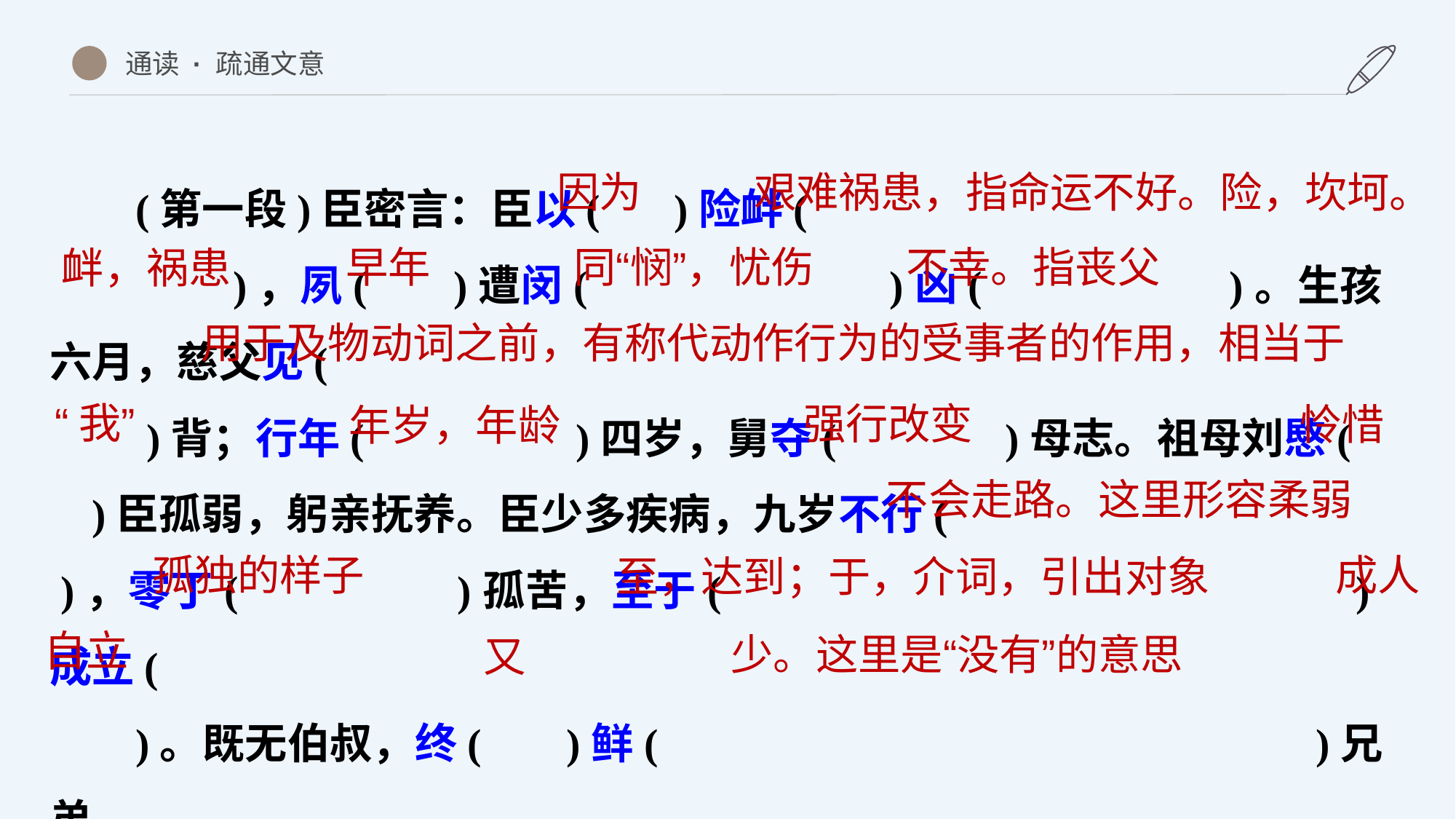

通读 · 疏通文意

(第一段)臣密言：臣以(       )险衅(
         )，夙(        )遭闵(                            )凶(                       )。生孩六月，慈父见(
 )背；行年(                    )四岁，舅夺(                )母志。祖母刘愍(        )臣孤弱，躬亲抚养。臣少多疾病，九岁不行(                                           )，零丁(                    )孤苦，至于(                                                          )成立(
)。既无伯叔，终(        )鲜(                                                              )兄弟，
因为
艰难祸患，指命运不好。险，坎坷。
同“悯”，忧伤
早年
不幸。指丧父
衅，祸患
用于及物动词之前，有称代动作行为的受事者的作用，相当于
“我”
强行改变
怜惜
年岁，年龄
不会走路。这里形容柔弱
成人
孤独的样子
至，达到；于，介词，引出对象
自立
少。这里是“没有”的意思
又